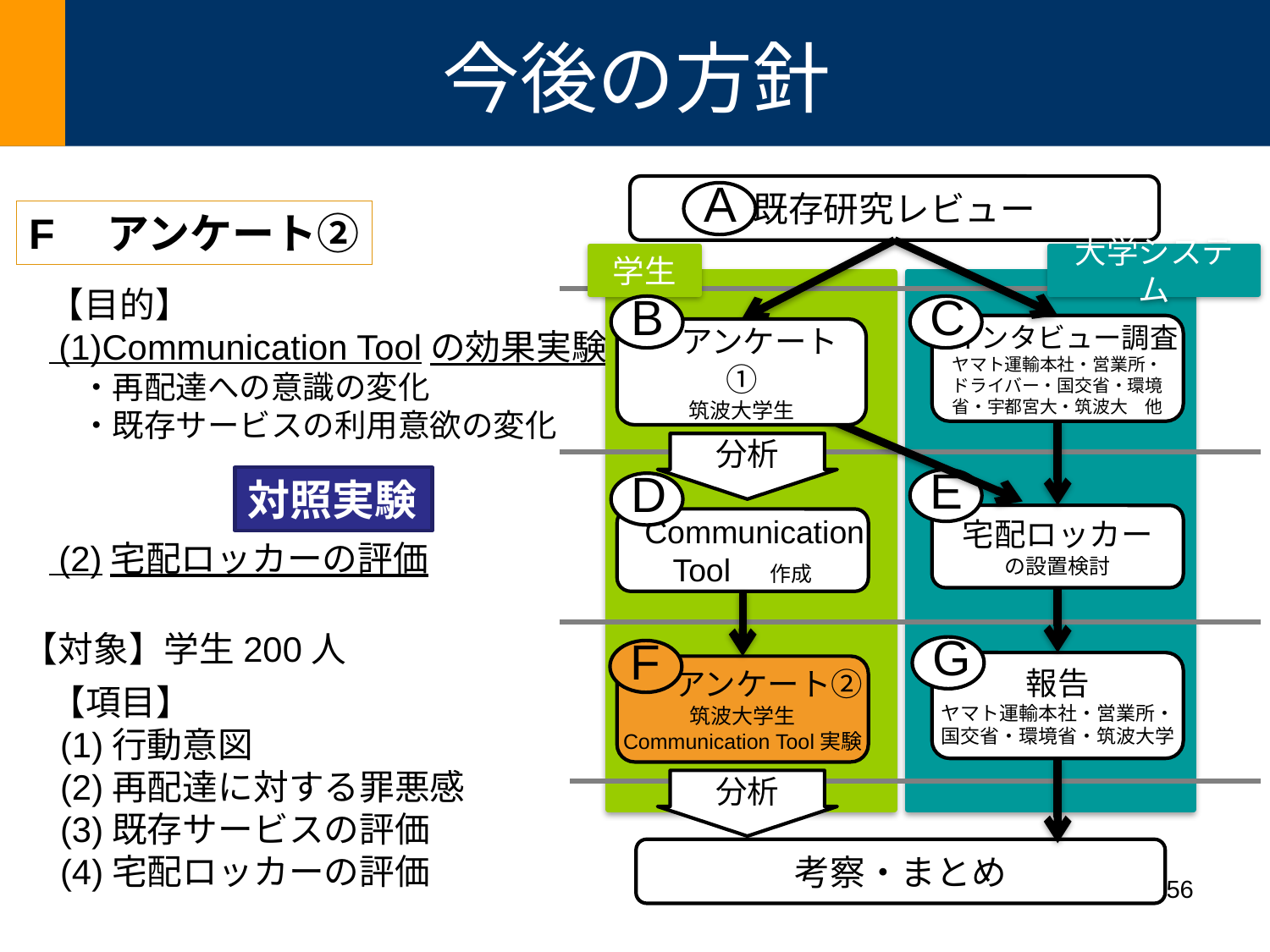

# 今後の方針
既存研究レビュー
A
学生
大学システム

B
    アンケート①
筑波大学生
分析
D
Communication
Tool　作成
F
    アンケート②
筑波大学生
Communication Tool実験
分析
C
インタビュー調査
ヤマト運輸本社・営業所・
ドライバー・国交省・環境省・宇都宮大・筑波大　他
E
宅配ロッカー
の設置検討
G
報告
ヤマト運輸本社・営業所・国交省・環境省・筑波大学
考察・まとめ
F　アンケート②
【目的】
 (1)Communication Toolの効果実験
　・再配達への意識の変化
　・既存サービスの利用意欲の変化

 (2)宅配ロッカーの評価
【対象】学生200人
【項目】
 (1)行動意図
 (2)再配達に対する罪悪感
 (3)既存サービスの評価
 (4)宅配ロッカーの評価
対照実験
56